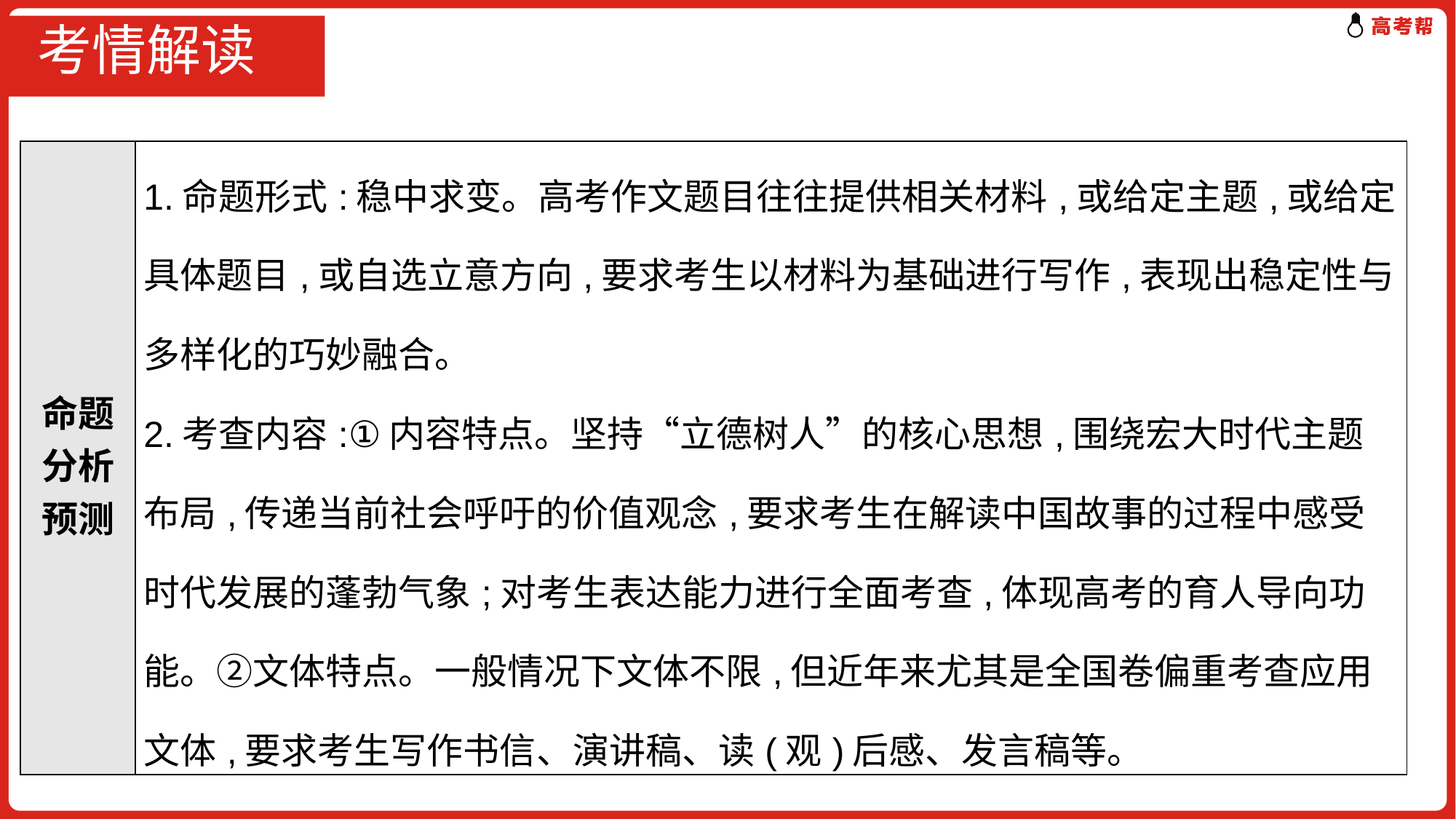

# 考情解读
| 命题分析预测 | 1.命题形式:稳中求变。高考作文题目往往提供相关材料,或给定主题,或给定具体题目,或自选立意方向,要求考生以材料为基础进行写作,表现出稳定性与多样化的巧妙融合。 2.考查内容:①内容特点。坚持“立德树人”的核心思想,围绕宏大时代主题布局,传递当前社会呼吁的价值观念,要求考生在解读中国故事的过程中感受时代发展的蓬勃气象;对考生表达能力进行全面考查,体现高考的育人导向功能。②文体特点。一般情况下文体不限,但近年来尤其是全国卷偏重考查应用文体,要求考生写作书信、演讲稿、读(观)后感、发言稿等。 |
| --- | --- |